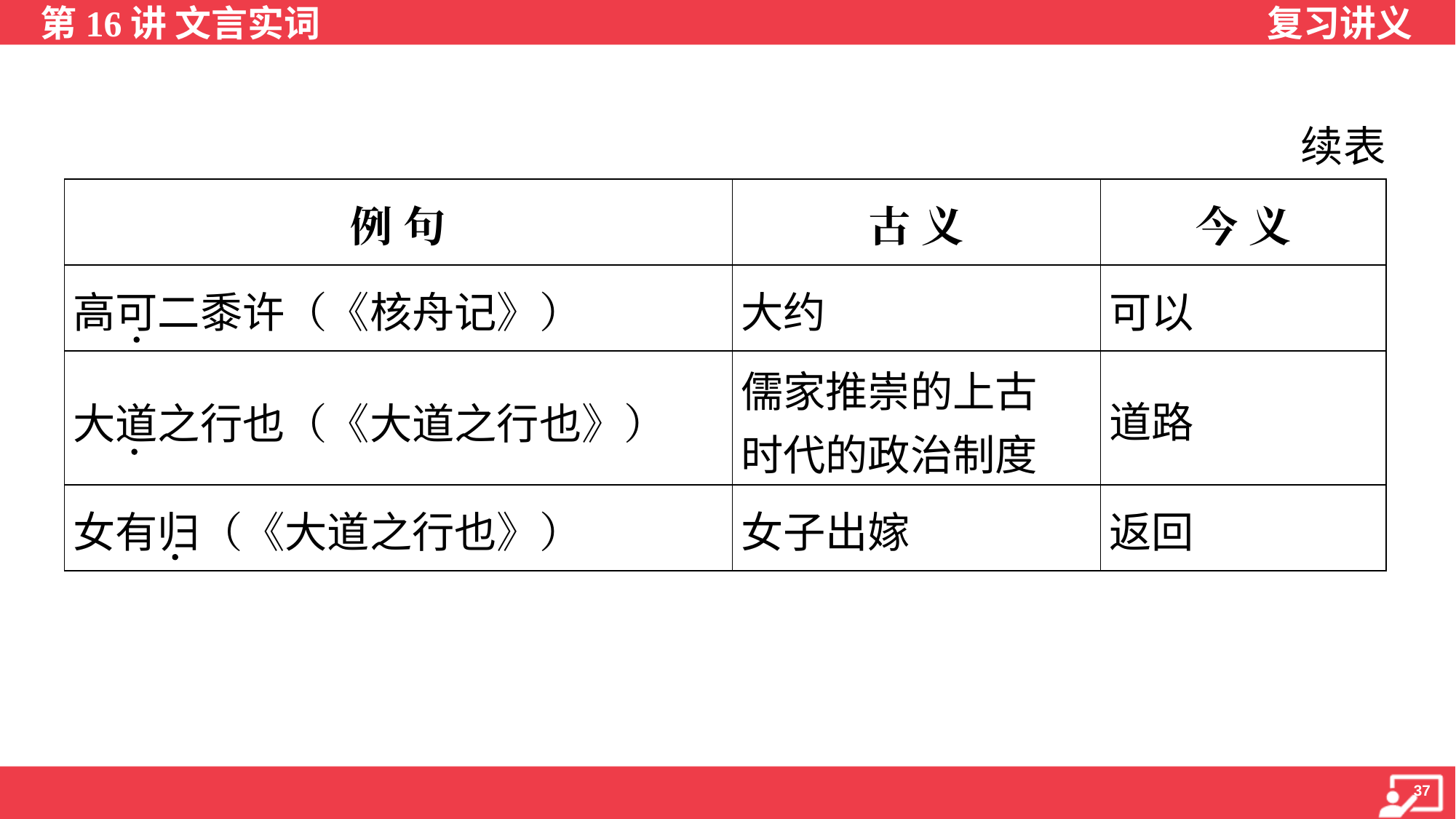

续表
| 例 句 | 古 义 | 今 义 |
| --- | --- | --- |
| 高可二黍许（《核舟记》） | 大约 | 可以 |
| 大道之行也（《大道之行也》） | 儒家推崇的上古 时代的政治制度 | 道路 |
| 女有归（《大道之行也》） | 女子出嫁 | 返回 |